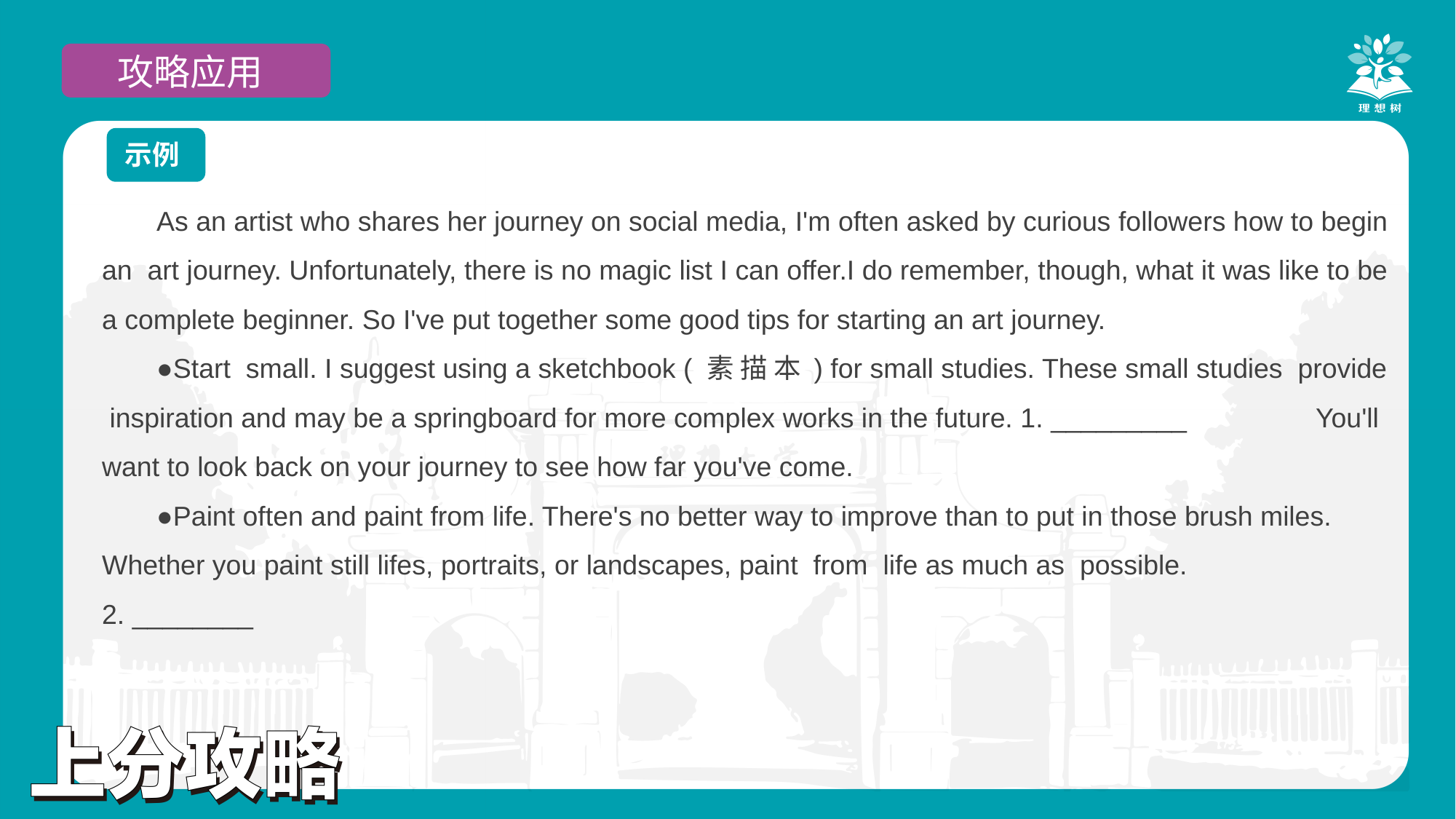

攻略应用

示例
As an artist who shares her journey on social media, I'm often asked by curious followers how to begin an  art journey. Unfortunately, there is no magic list I can offer.I do remember, though, what it was like to be a complete beginner. So I've put together some good tips for starting an art journey.
●Start  small. I suggest using a sketchbook ( 素 描 本 ) for small studies. These small studies  provide  inspiration and may be a springboard for more complex works in the future. 1. _________                 You'll want to look back on your journey to see how far you've come.
●Paint often and paint from life. There's no better way to improve than to put in those brush miles. Whether you paint still lifes, portraits, or landscapes, paint  from  life as much as  possible.
2. ________